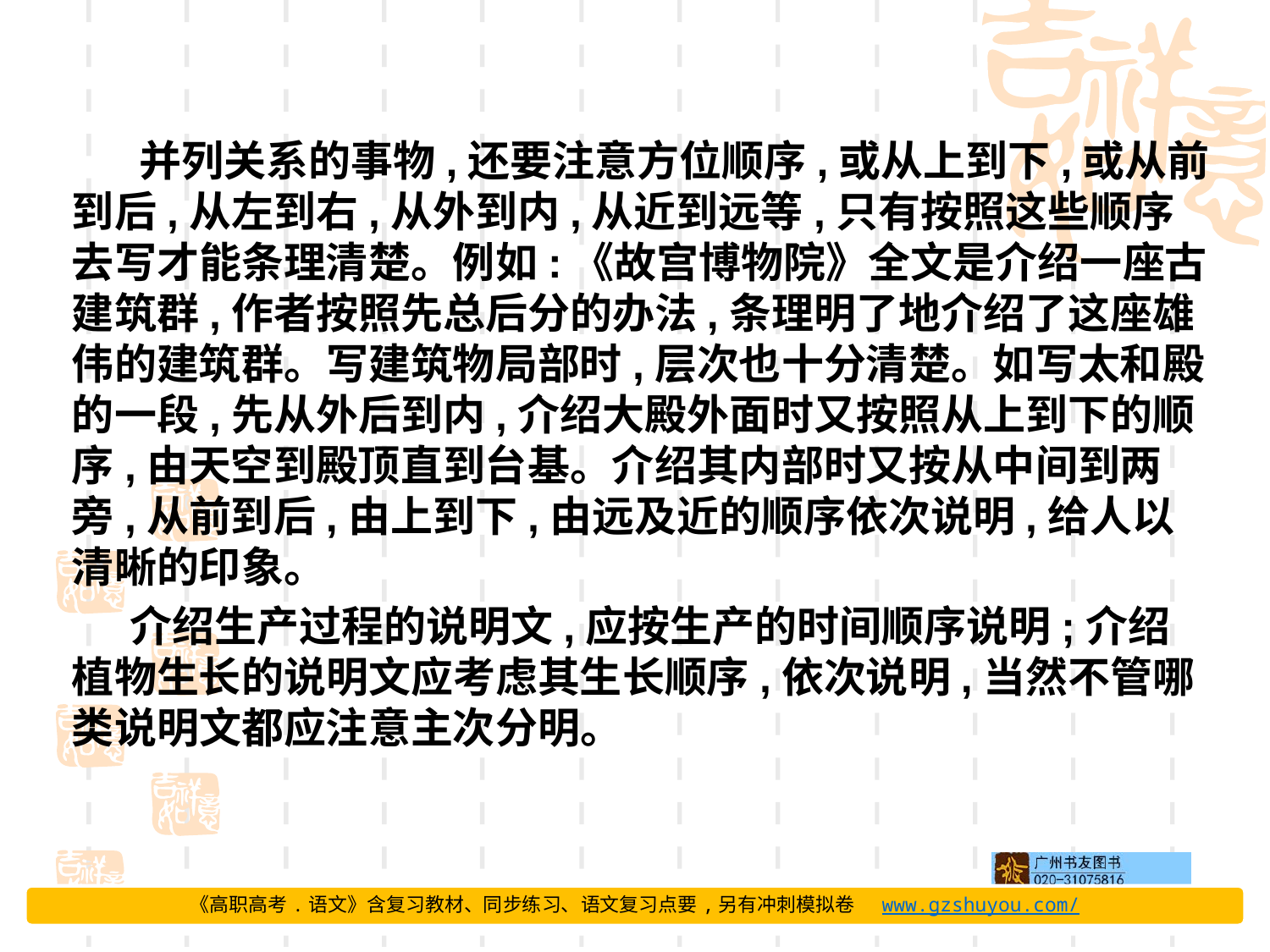

并列关系的事物,还要注意方位顺序,或从上到下,或从前到后,从左到右,从外到内,从近到远等,只有按照这些顺序去写才能条理清楚。例如:《故宫博物院》全文是介绍一座古建筑群,作者按照先总后分的办法,条理明了地介绍了这座雄伟的建筑群。写建筑物局部时,层次也十分清楚。如写太和殿的一段,先从外后到内,介绍大殿外面时又按照从上到下的顺序,由天空到殿顶直到台基。介绍其内部时又按从中间到两旁,从前到后,由上到下,由远及近的顺序依次说明,给人以清晰的印象。
     介绍生产过程的说明文,应按生产的时间顺序说明;介绍植物生长的说明文应考虑其生长顺序,依次说明,当然不管哪类说明文都应注意主次分明。